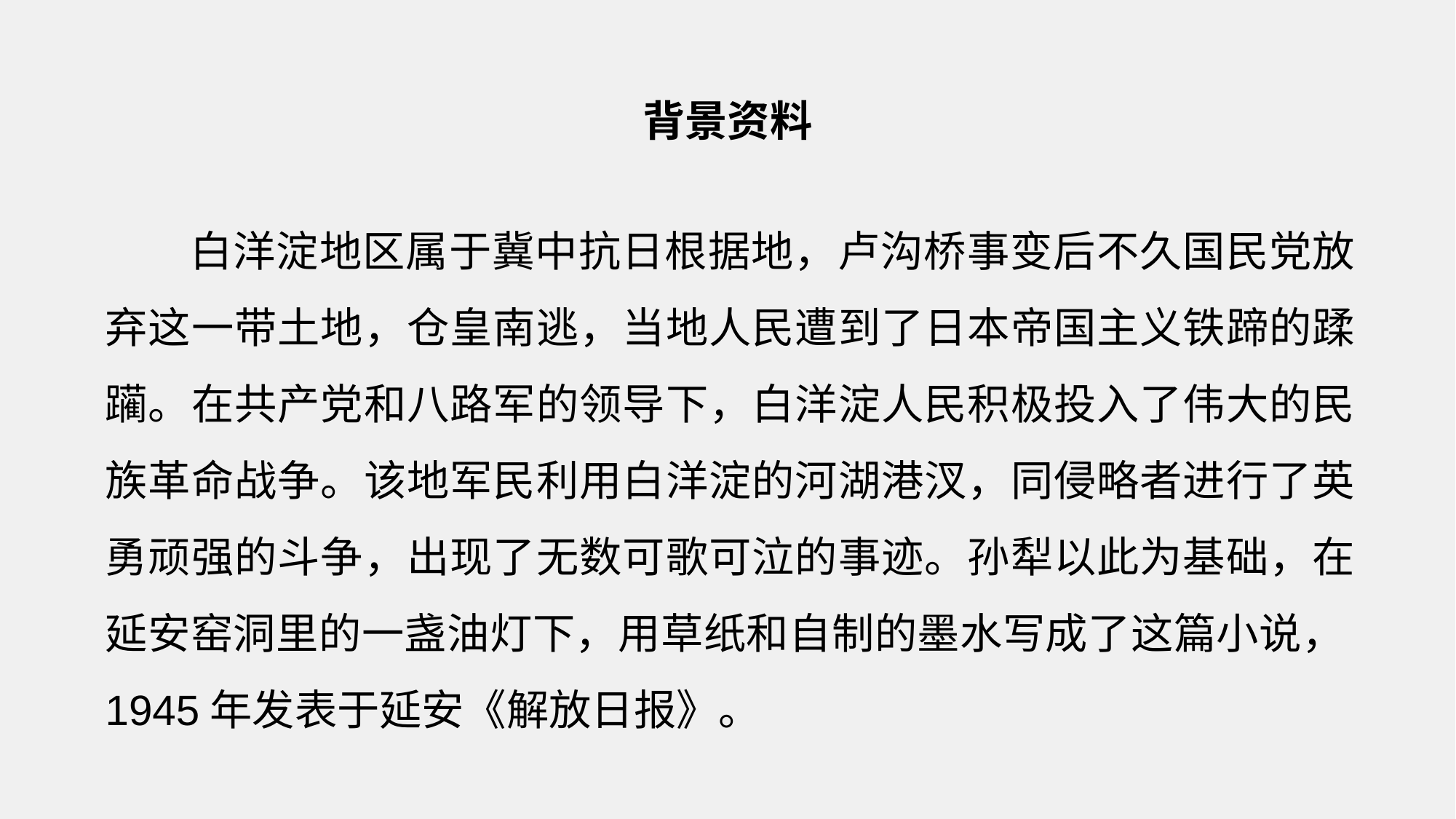

背景资料
白洋淀地区属于冀中抗日根据地，卢沟桥事变后不久国民党放弃这一带土地，仓皇南逃，当地人民遭到了日本帝国主义铁蹄的蹂躏。在共产党和八路军的领导下，白洋淀人民积极投入了伟大的民族革命战争。该地军民利用白洋淀的河湖港汊，同侵略者进行了英勇顽强的斗争，出现了无数可歌可泣的事迹。孙犁以此为基础，在延安窑洞里的一盏油灯下，用草纸和自制的墨水写成了这篇小说，1945年发表于延安《解放日报》。